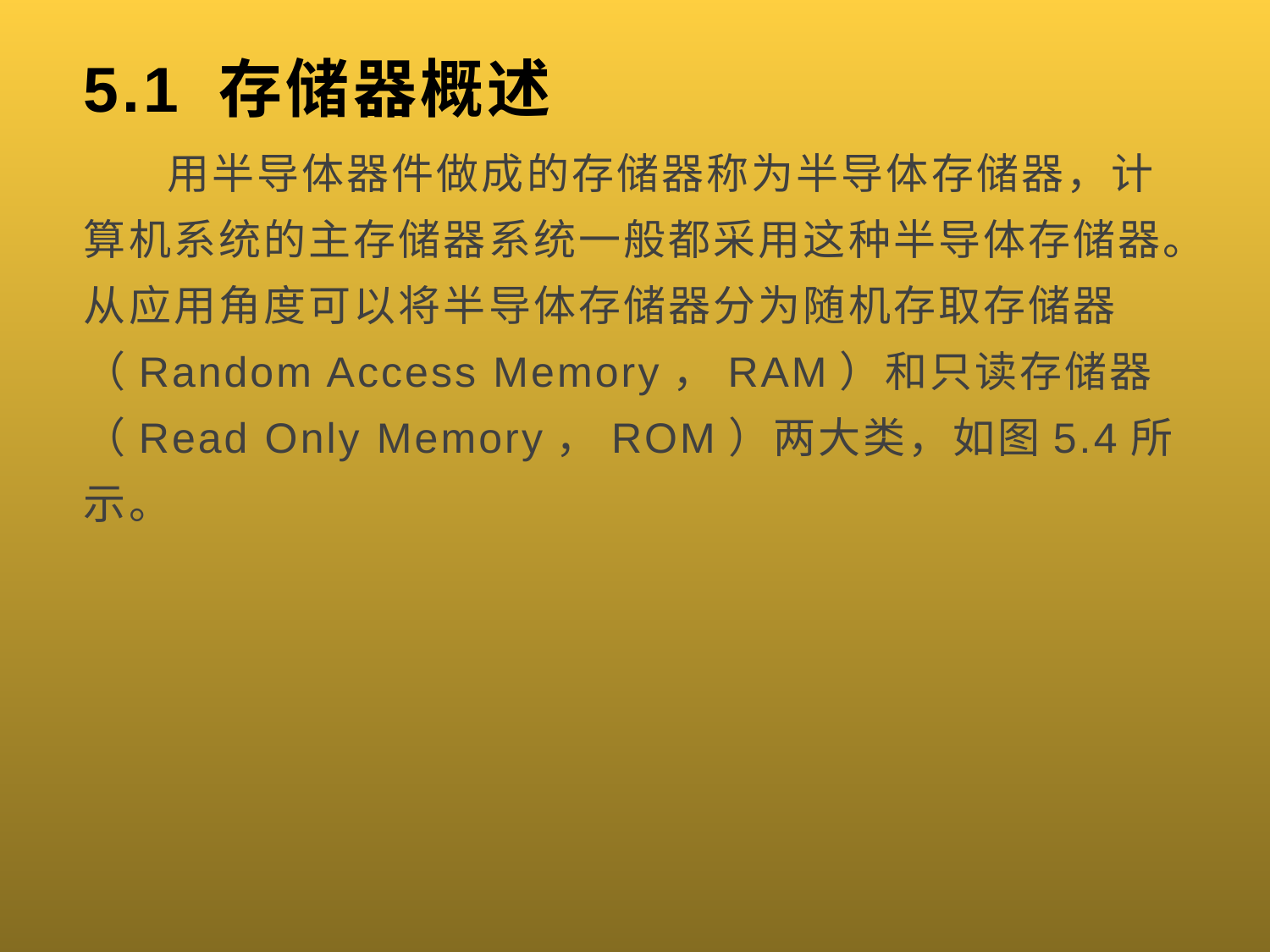

# 5.1 存储器概述
      用半导体器件做成的存储器称为半导体存储器，计算机系统的主存储器系统一般都采用这种半导体存储器。从应用角度可以将半导体存储器分为随机存取存储器（Random Access Memory，RAM）和只读存储器（Read Only Memory，ROM）两大类，如图5.4所示。